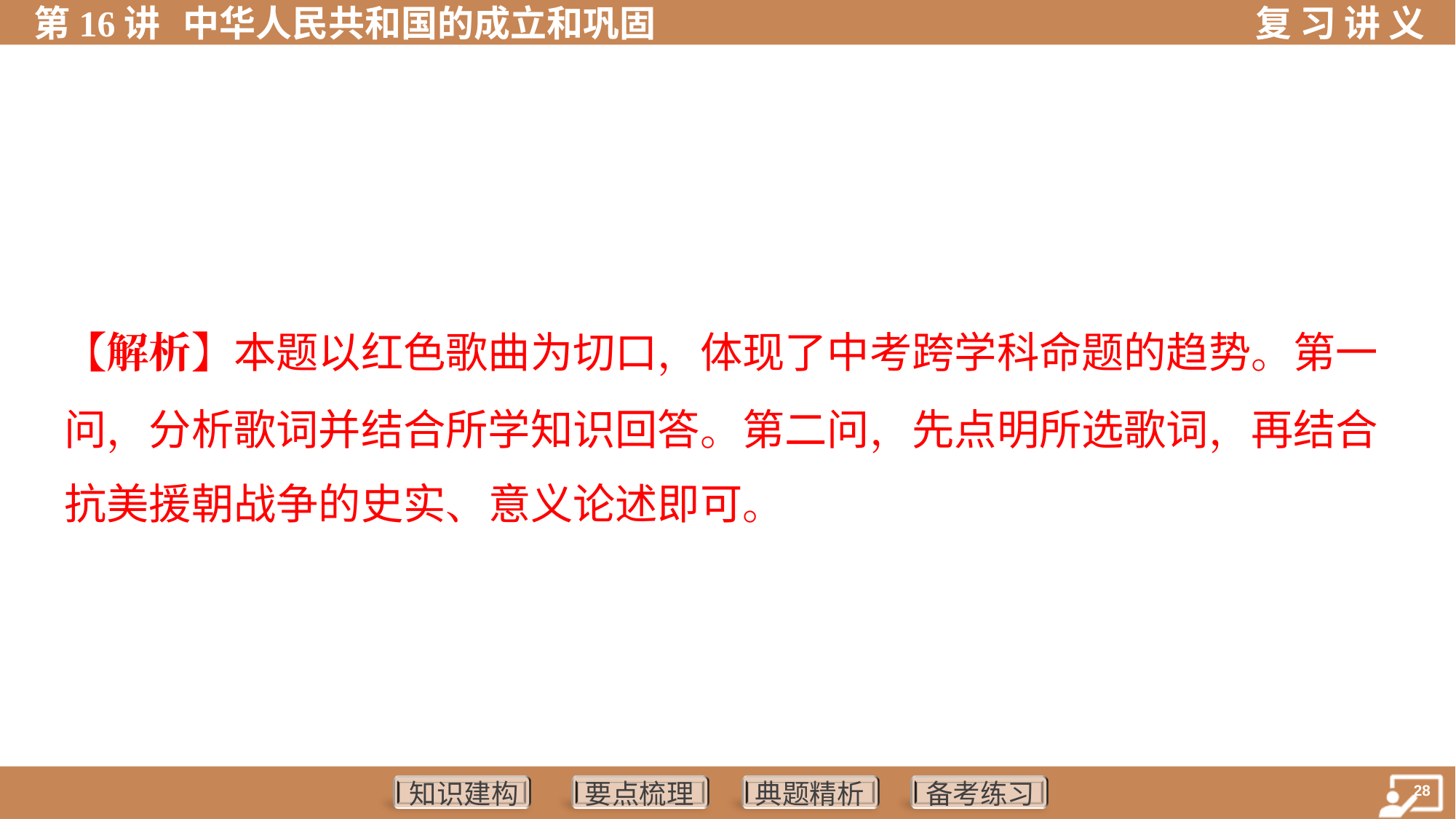

【解析】本题以红色歌曲为切口，体现了中考跨学科命题的趋势。第一
问，分析歌词并结合所学知识回答。第二问，先点明所选歌词，再结合
抗美援朝战争的史实、意义论述即可。